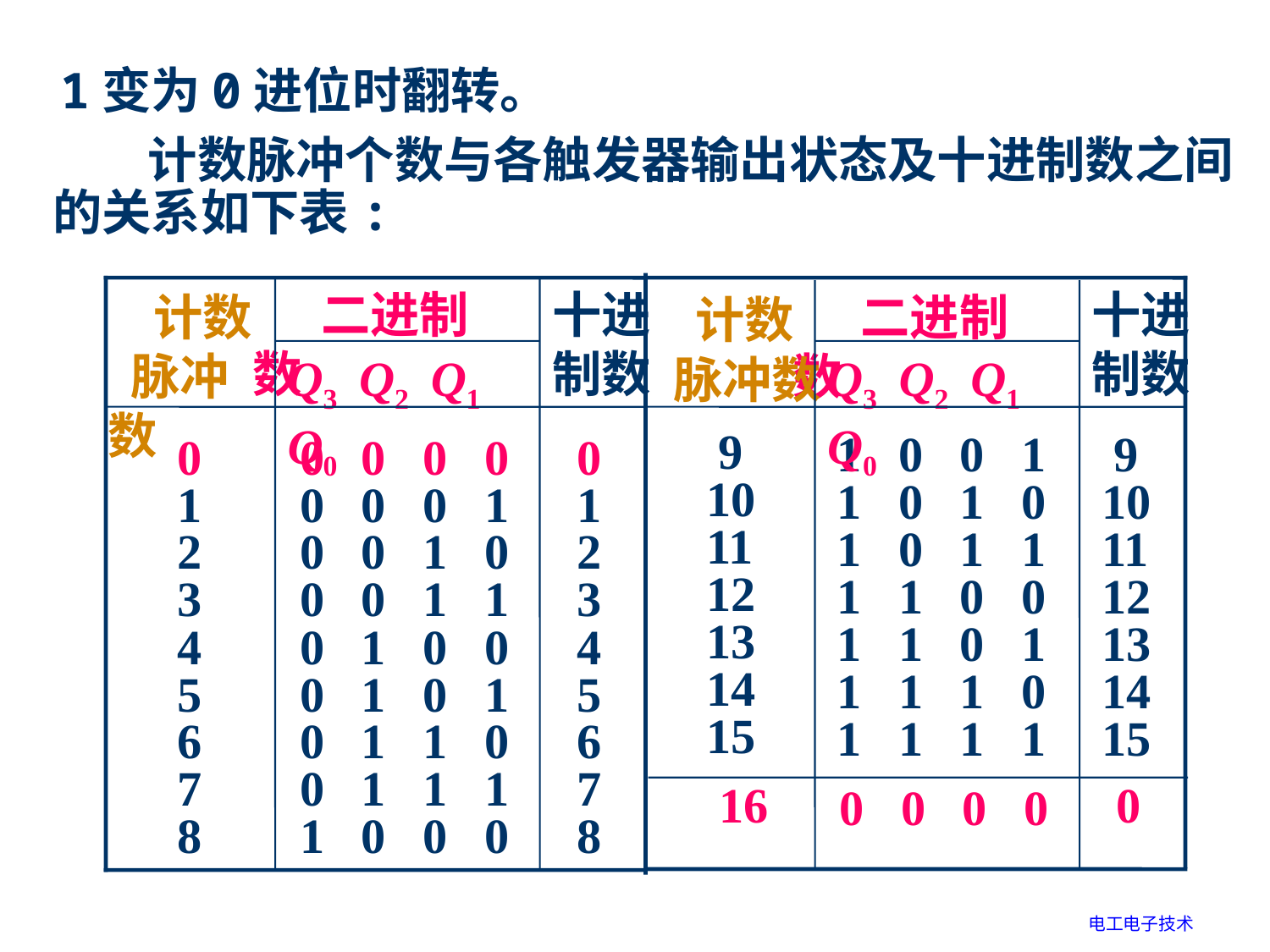

1变为0进位时翻转。
计数脉冲个数与各触发器输出状态及十进制数之间
的关系如下表:

     二进制数

十进
制数

十进
制数

   计数
 脉冲数

     二进制数

   计数
 脉冲数
Q3   Q2   Q1  Q0

Q3   Q2   Q1  Q0

      9
     10
     11
     12
     13
     14
     15
 1   0   0   1
 1   0   1   0
 1   0   1   1
 1   1   0   0
 1   1   0   1
 1   1   1   0
 1   1   1   1
  9
 10
 11
 12
 13
 14
 15
     0
     1
     2
     3
     4
     5
     6
     7
     8
 0   0   0   0
 0   0   0   1
 0   0   1   0
 0   0   1   1
 0   1   0   0
 0   1   0   1
 0   1   1   0
 0   1   1   1
 1   0   0   0
  0
  1
  2
  3
  4
  5
  6
  7
  8

     16

  0

 0   0   0   0

电工电子技术